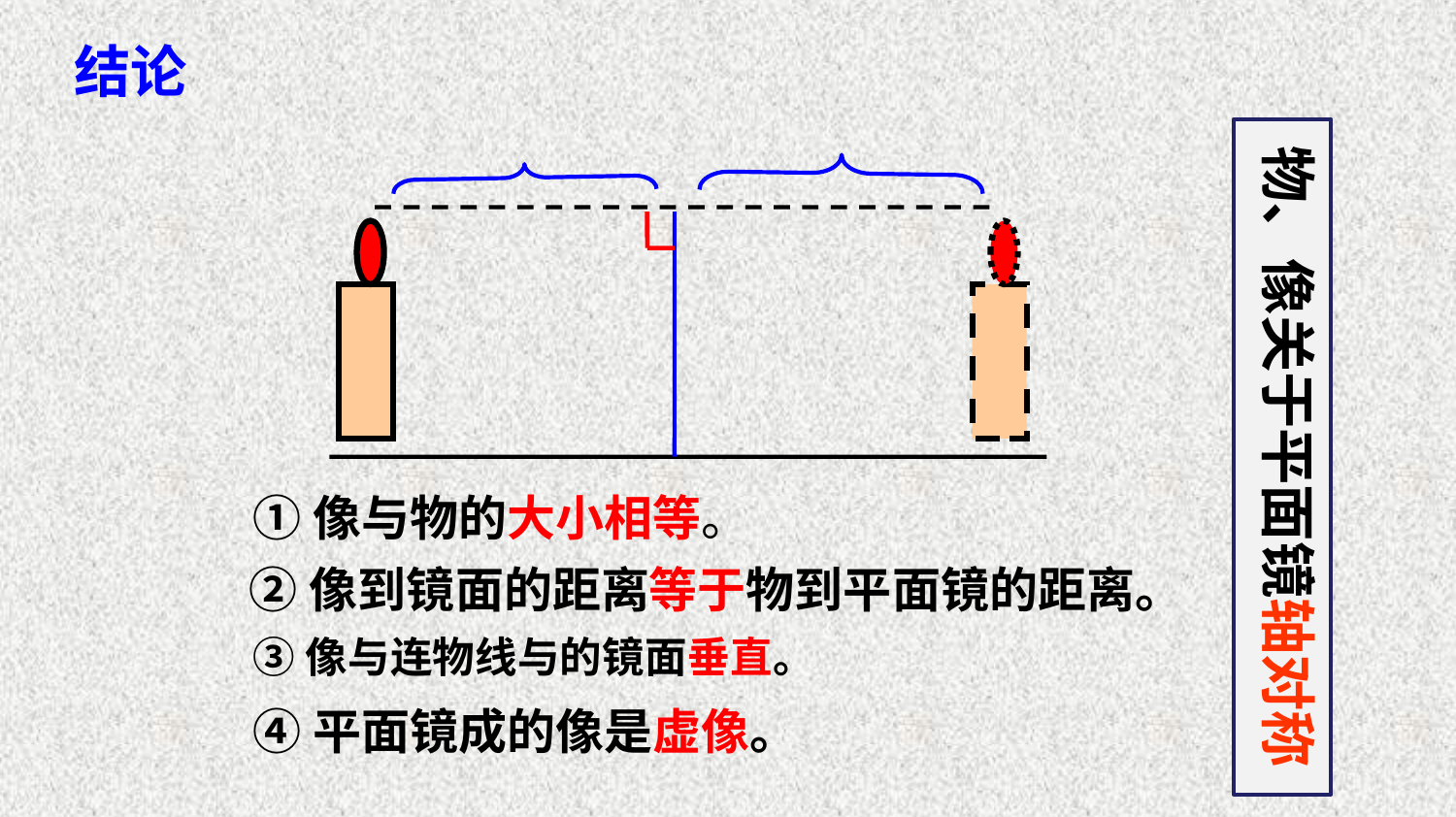

结论
物、像关于平面镜轴对称

①像与物的大小相等。
②像到镜面的距离等于物到平面镜的距离。
③像与连物线与的镜面垂直。
④平面镜成的像是虚像。